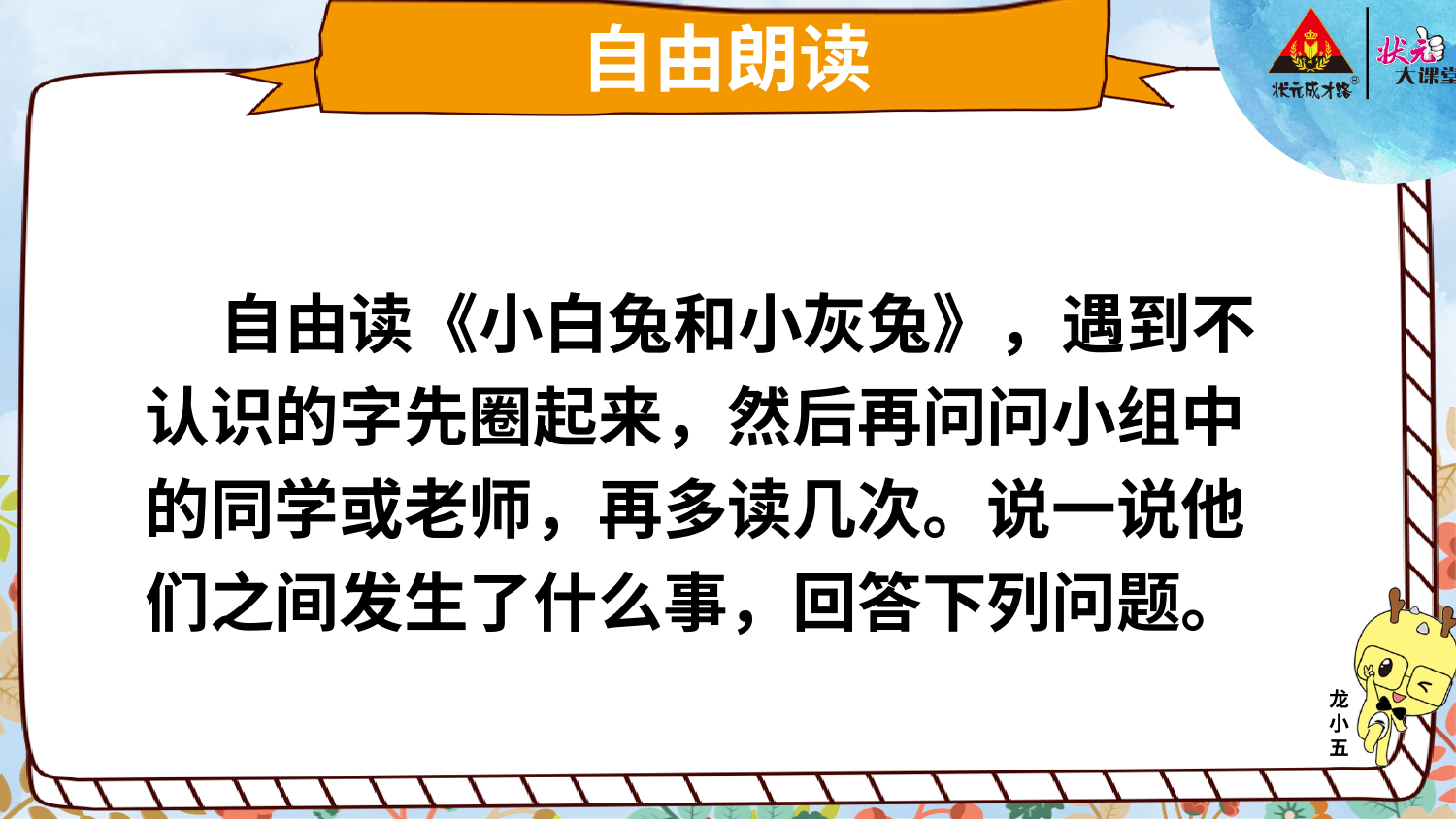

自由朗读
    自由读《小白兔和小灰兔》，遇到不认识的字先圈起来，然后再问问小组中的同学或老师，再多读几次。说一说他们之间发生了什么事，回答下列问题。